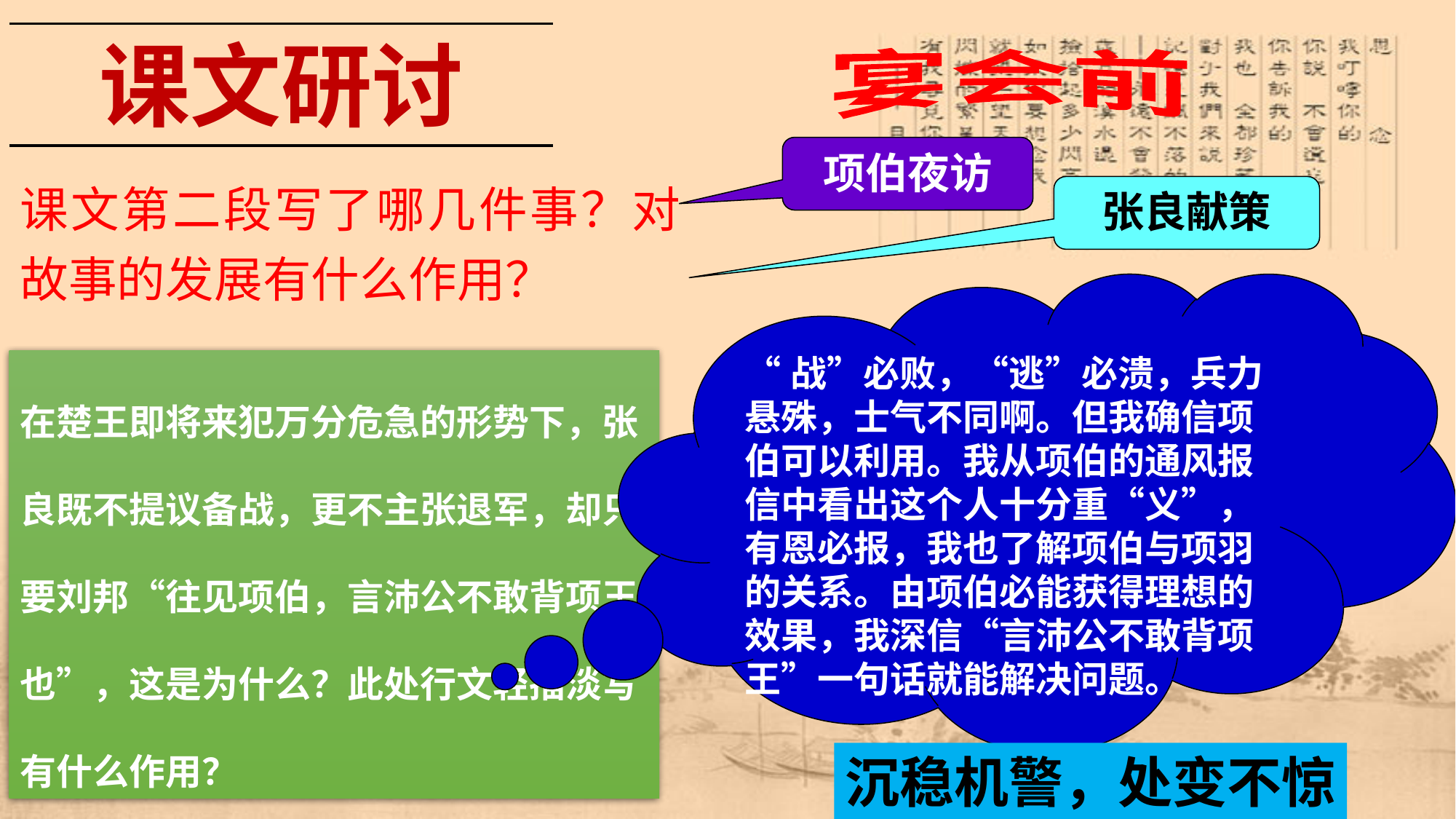

课文研讨
宴会前
项伯夜访
课文第二段写了哪几件事？对故事的发展有什么作用？
张良献策
“战”必败，“逃”必溃，兵力悬殊，士气不同啊。但我确信项伯可以利用。我从项伯的通风报信中看出这个人十分重“义”，有恩必报，我也了解项伯与项羽的关系。由项伯必能获得理想的效果，我深信“言沛公不敢背项王”一句话就能解决问题。
在楚王即将来犯万分危急的形势下，张良既不提议备战，更不主张退军，却只要刘邦“往见项伯，言沛公不敢背项王也”，这是为什么？此处行文轻描淡写有什么作用？
沉稳机警，处变不惊